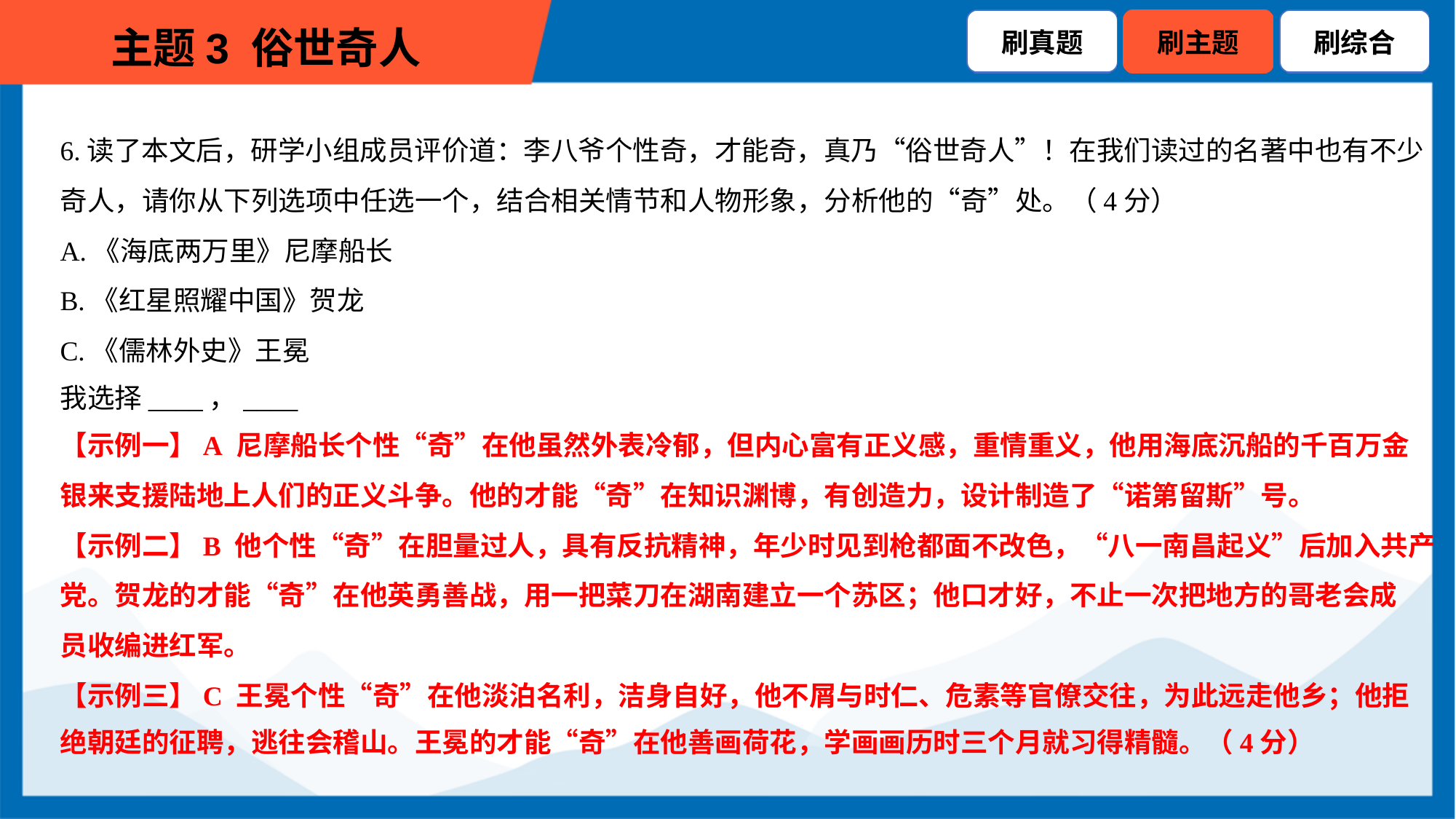

6.读了本文后，研学小组成员评价道：李八爷个性奇，才能奇，真乃“俗世奇人”！在我们读过的名著中也有不少
奇人，请你从下列选项中任选一个，结合相关情节和人物形象，分析他的“奇”处。（4分）
A.《海底两万里》尼摩船长
B.《红星照耀中国》贺龙
C.《儒林外史》王冕
我选择____，____
【示例一】A 尼摩船长个性“奇”在他虽然外表冷郁，但内心富有正义感，重情重义，他用海底沉船的千百万金
银来支援陆地上人们的正义斗争。他的才能“奇”在知识渊博，有创造力，设计制造了“诺第留斯”号。
【示例二】B 他个性“奇”在胆量过人，具有反抗精神，年少时见到枪都面不改色，“八一南昌起义”后加入共产
党。贺龙的才能“奇”在他英勇善战，用一把菜刀在湖南建立一个苏区；他口才好，不止一次把地方的哥老会成
员收编进红军。
【示例三】C 王冕个性“奇”在他淡泊名利，洁身自好，他不屑与时仁、危素等官僚交往，为此远走他乡；他拒
绝朝廷的征聘，逃往会稽山。王冕的才能“奇”在他善画荷花，学画画历时三个月就习得精髓。（4分）